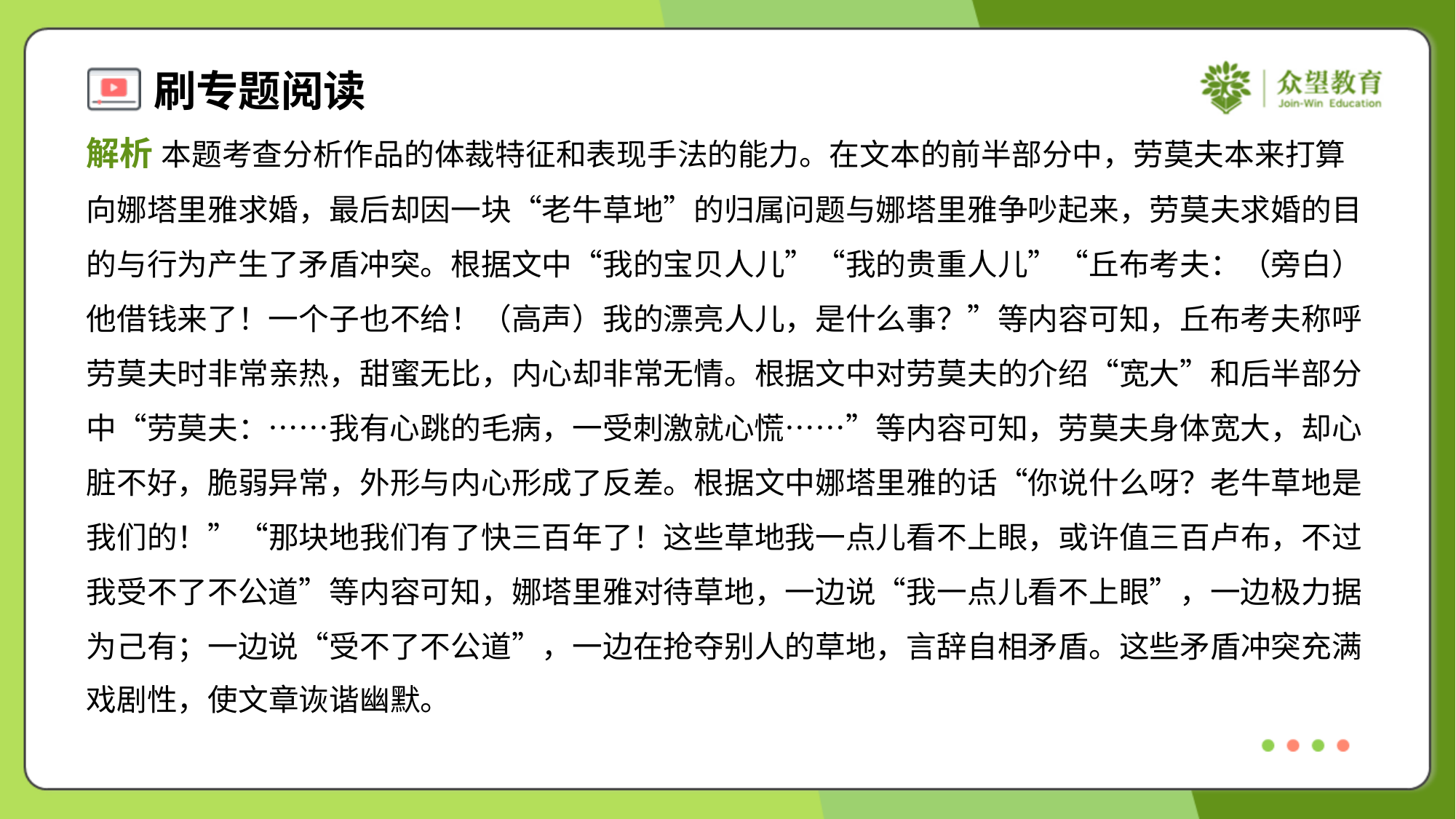

解析 本题考查分析作品的体裁特征和表现手法的能力。在文本的前半部分中，劳莫夫本来打算
向娜塔里雅求婚，最后却因一块“老牛草地”的归属问题与娜塔里雅争吵起来，劳莫夫求婚的目
的与行为产生了矛盾冲突。根据文中“我的宝贝人儿”“我的贵重人儿”“丘布考夫：（旁白）
他借钱来了！一个子也不给！（高声）我的漂亮人儿，是什么事？”等内容可知，丘布考夫称呼
劳莫夫时非常亲热，甜蜜无比，内心却非常无情。根据文中对劳莫夫的介绍“宽大”和后半部分
中“劳莫夫：……我有心跳的毛病，一受刺激就心慌……”等内容可知，劳莫夫身体宽大，却心
脏不好，脆弱异常，外形与内心形成了反差。根据文中娜塔里雅的话“你说什么呀？老牛草地是
我们的！”“那块地我们有了快三百年了！这些草地我一点儿看不上眼，或许值三百卢布，不过
我受不了不公道”等内容可知，娜塔里雅对待草地，一边说“我一点儿看不上眼”，一边极力据
为己有；一边说“受不了不公道”，一边在抢夺别人的草地，言辞自相矛盾。这些矛盾冲突充满
戏剧性，使文章诙谐幽默。